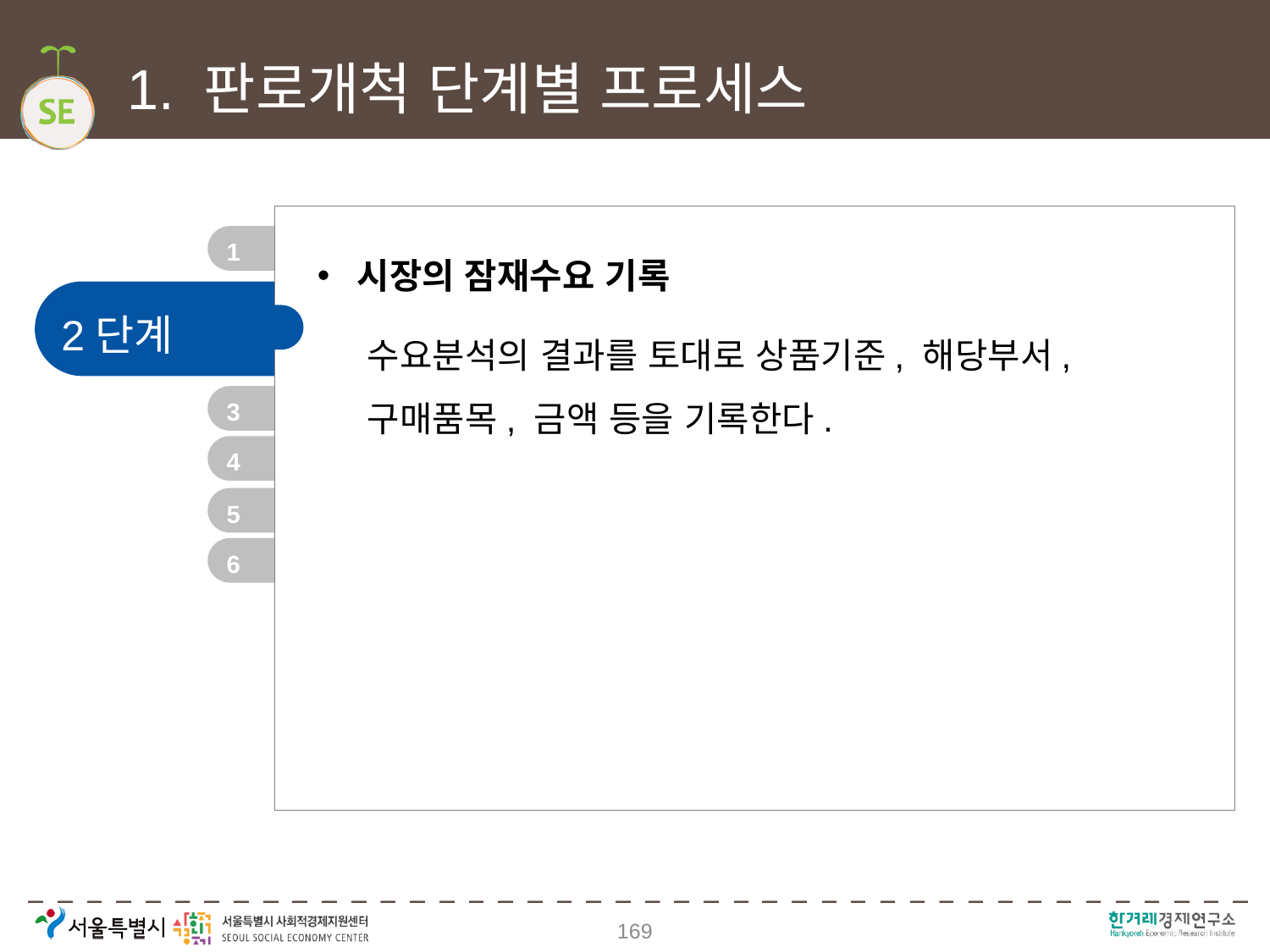

# 1. 판로개척 단계별 프로세스

1
시장의 잠재수요 기록
2단계

수요분석의 결과를 토대로 상품기준, 해당부서, 구매품목, 금액 등을 기록한다.
3
4
5
6
169